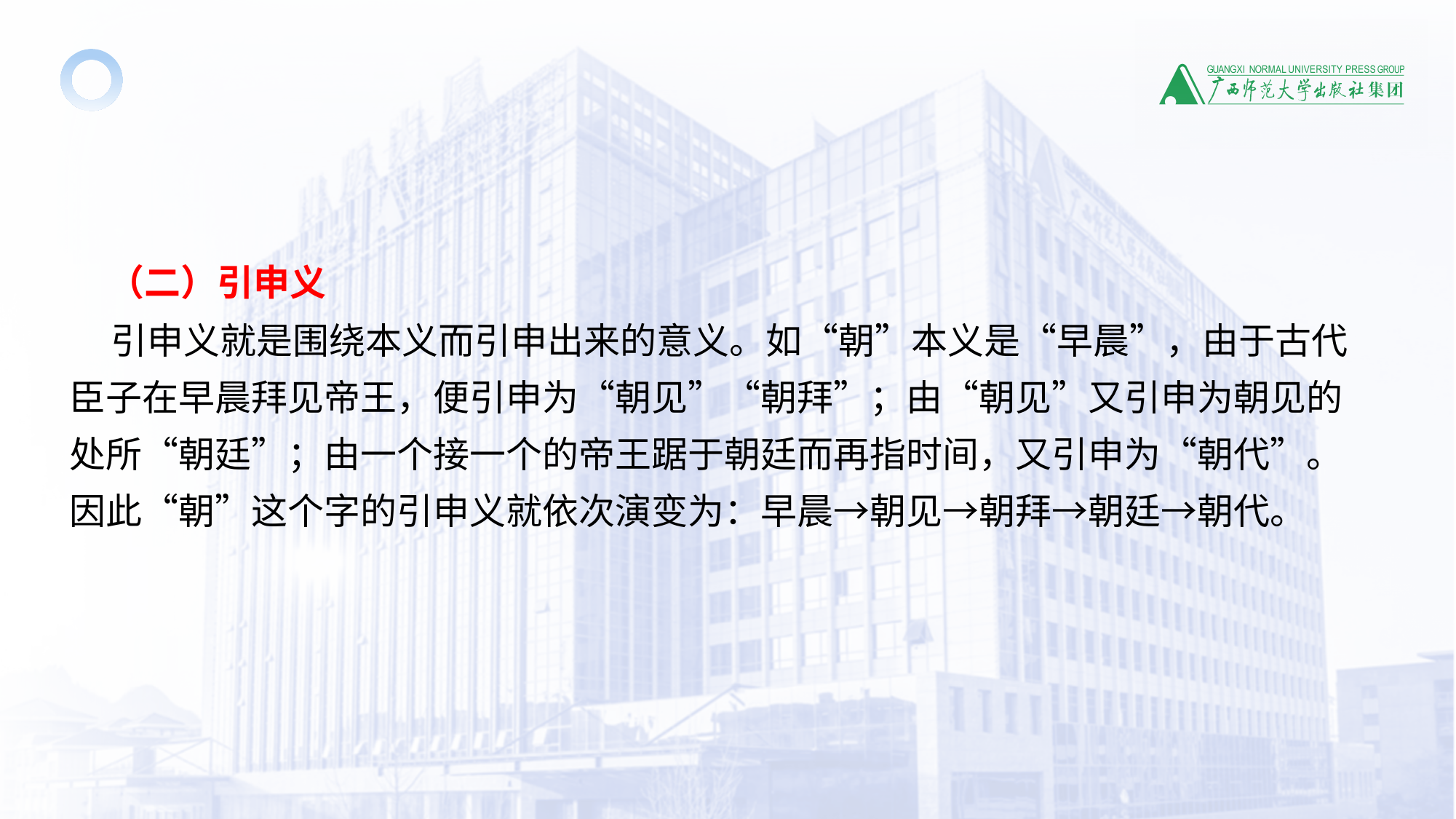

（二）引申义
    引申义就是围绕本义而引申出来的意义。如“朝”本义是“早晨”，由于古代臣子在早晨拜见帝王，便引申为“朝见”“朝拜”；由“朝见”又引申为朝见的处所“朝廷”；由一个接一个的帝王踞于朝廷而再指时间，又引申为“朝代”。因此“朝”这个字的引申义就依次演变为：早晨→朝见→朝拜→朝廷→朝代。